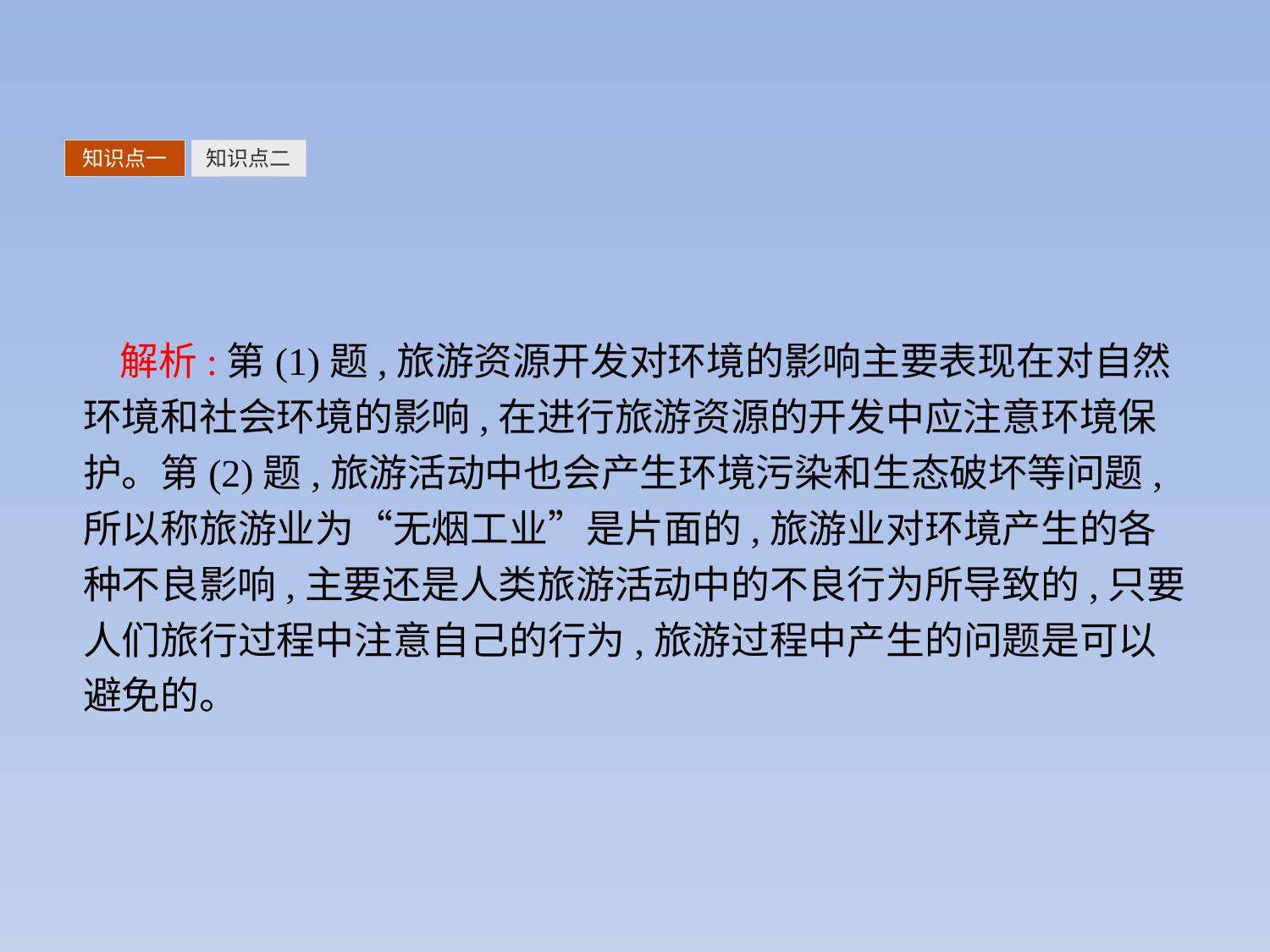

知识点一
知识点二
解析:第(1)题,旅游资源开发对环境的影响主要表现在对自然环境和社会环境的影响,在进行旅游资源的开发中应注意环境保护。第(2)题,旅游活动中也会产生环境污染和生态破坏等问题,所以称旅游业为“无烟工业”是片面的,旅游业对环境产生的各种不良影响,主要还是人类旅游活动中的不良行为所导致的,只要人们旅行过程中注意自己的行为,旅游过程中产生的问题是可以避免的。